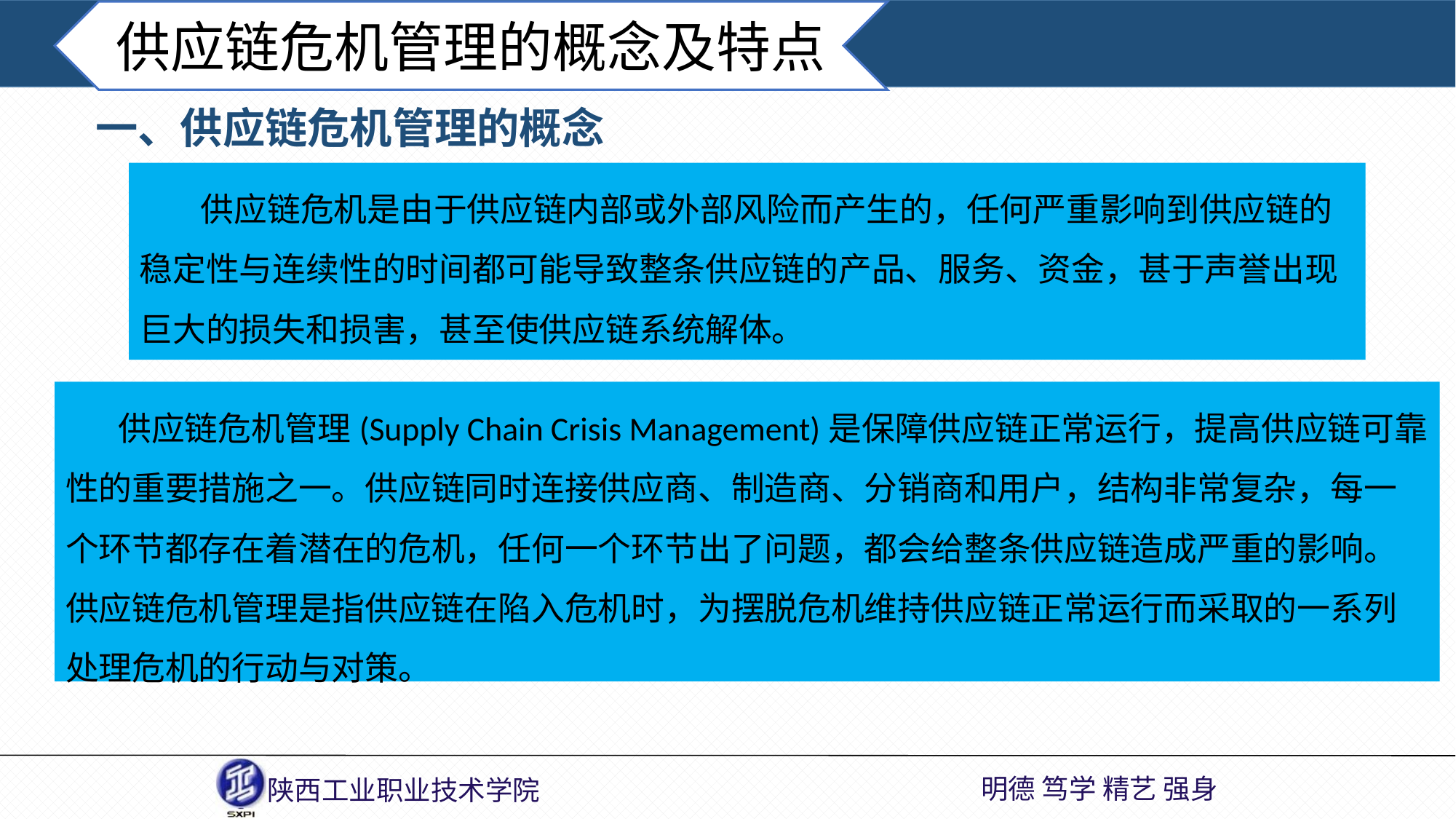

供应链危机管理的概念及特点

一、供应链危机管理的概念
        供应链危机是由于供应链内部或外部风险而产生的，任何严重影响到供应链的稳定性与连续性的时间都可能导致整条供应链的产品、服务、资金，甚于声誉出现巨大的损失和损害，甚至使供应链系统解体。

      供应链危机管理(Supply Chain Crisis Management)是保障供应链正常运行，提高供应链可靠性的重要措施之一。供应链同时连接供应商、制造商、分销商和用户，结构非常复杂，每一个环节都存在着潜在的危机，任何一个环节出了问题，都会给整条供应链造成严重的影响。 供应链危机管理是指供应链在陷入危机时，为摆脱危机维持供应链正常运行而采取的一系列处理危机的行动与对策。